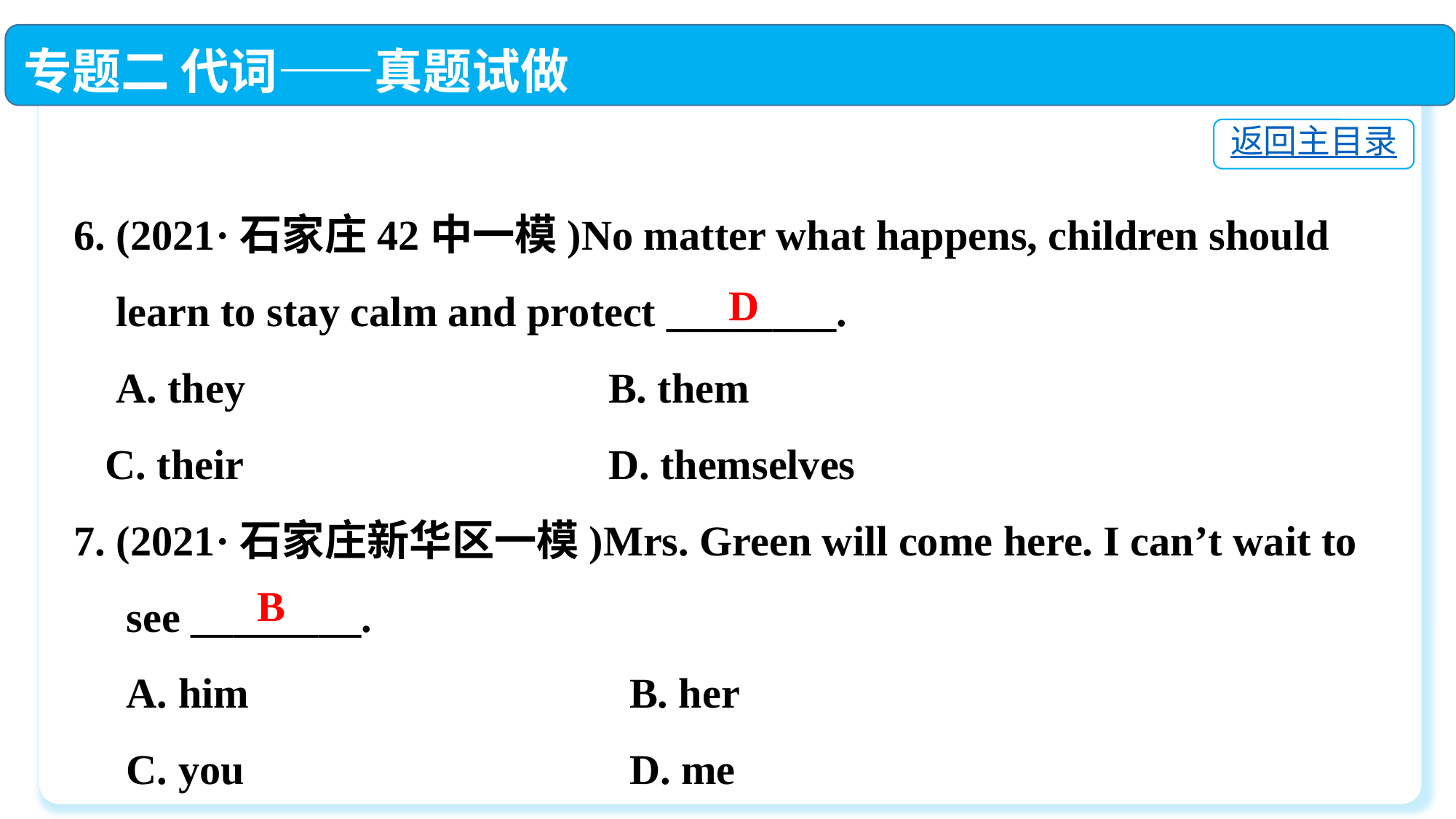

专题二 代词——真题试做

返回主目录
6. (2021·石家庄42中一模)No matter what happens, children should
    learn to stay calm and protect ________.
    A. they	                              B. them
   C. their	                              D. themselves
7. (2021·石家庄新华区一模)Mrs. Green will come here. I can’t wait to
     see ________.
     A. him	                                B. her
     C. you	                                D. me
D
B